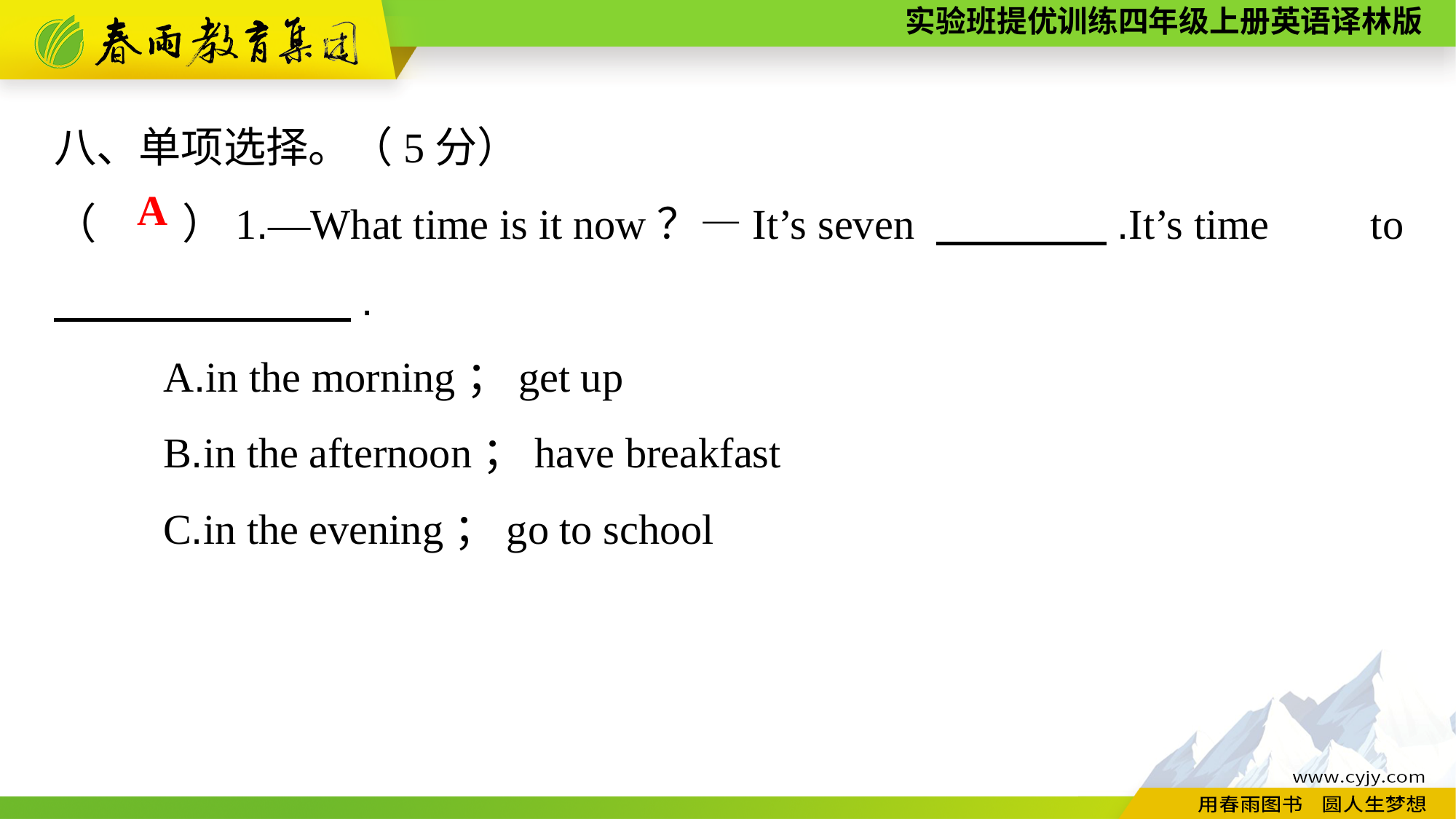

八、单项选择。（5分）
（　　）1.—What time is it now？—It’s seven 　　　　.It’s time 	to 　　　　　　　.
	A.in the morning；get up
	B.in the afternoon；have breakfast
	C.in the evening；go to school
A